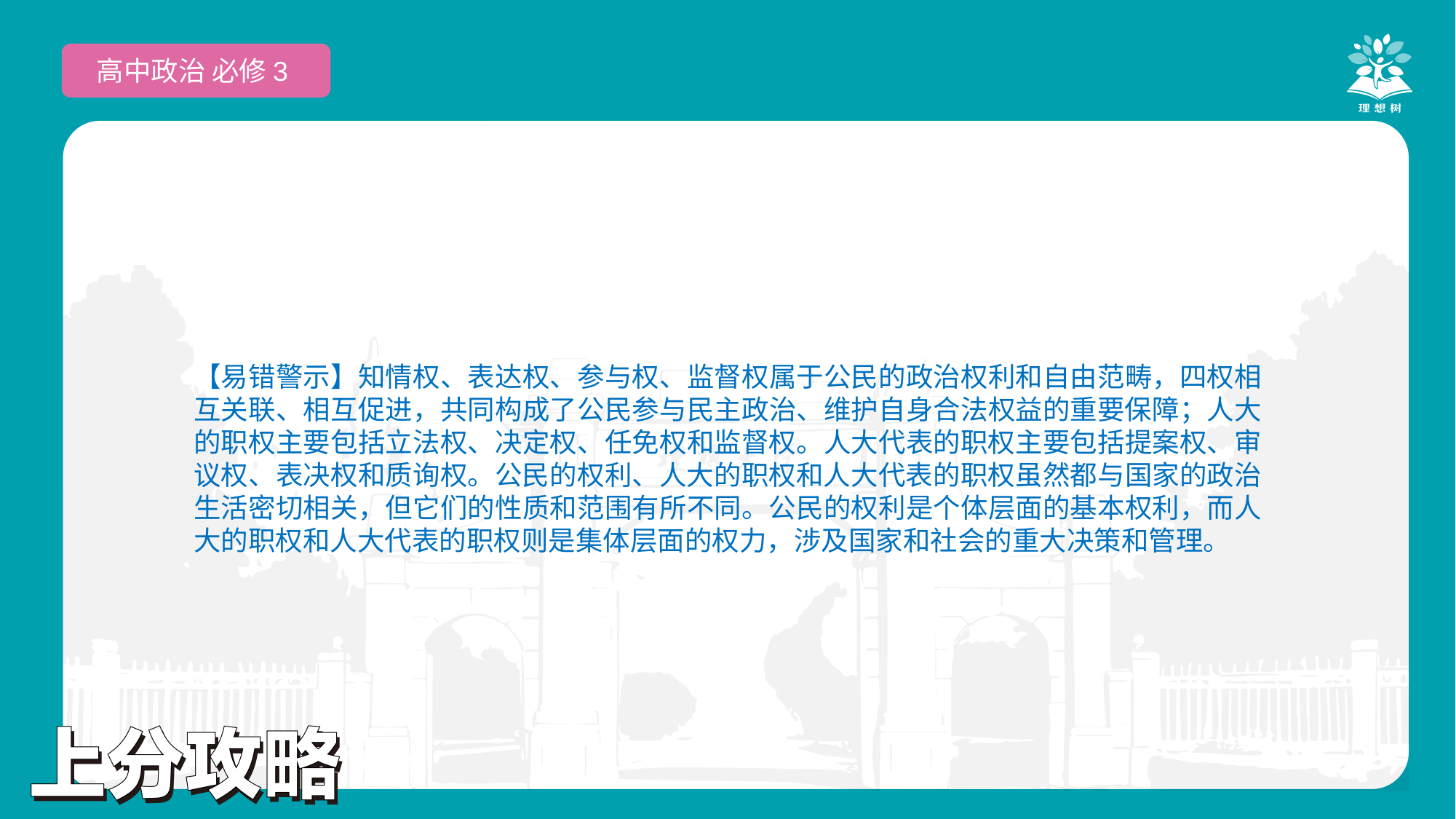

高中政治 必修3
【易错警示】知情权、表达权、参与权、监督权属于公民的政治权利和自由范畴，四权相互关联、相互促进，共同构成了公民参与民主政治、维护自身合法权益的重要保障；人大的职权主要包括立法权、决定权、任免权和监督权。人大代表的职权主要包括提案权、审议权、表决权和质询权。公民的权利、人大的职权和人大代表的职权虽然都与国家的政治生活密切相关，但它们的性质和范围有所不同。公民的权利是个体层面的基本权利，而人大的职权和人大代表的职权则是集体层面的权力，涉及国家和社会的重大决策和管理。